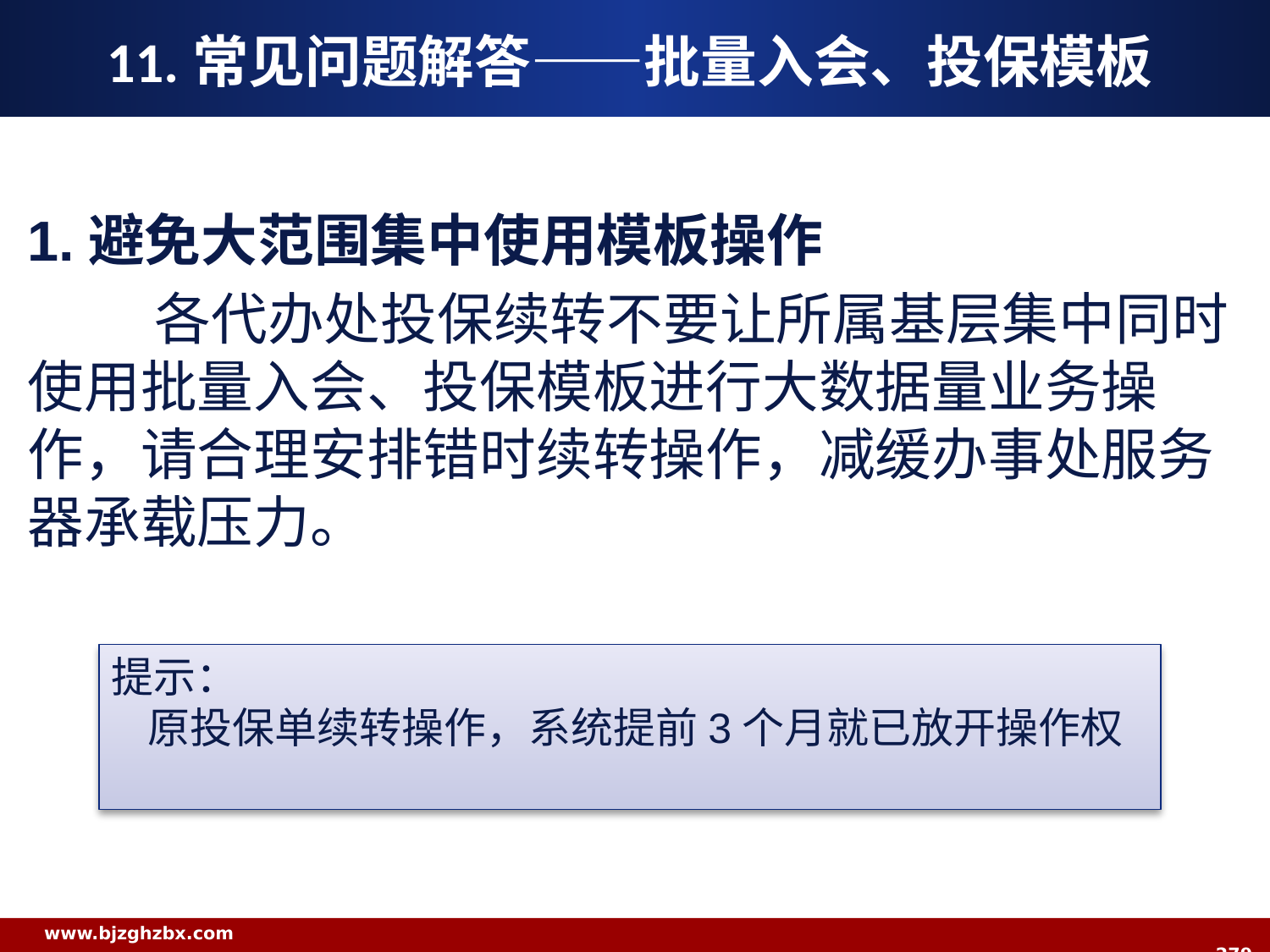

# 11.常见问题解答——批量入会、投保模板
1.避免大范围集中使用模板操作
	各代办处投保续转不要让所属基层集中同时使用批量入会、投保模板进行大数据量业务操作，请合理安排错时续转操作，减缓办事处服务器承载压力。

提示：
 原投保单续转操作，系统提前3个月就已放开操作权

www.bjzghzbx.com                                                                                                                                                                      279